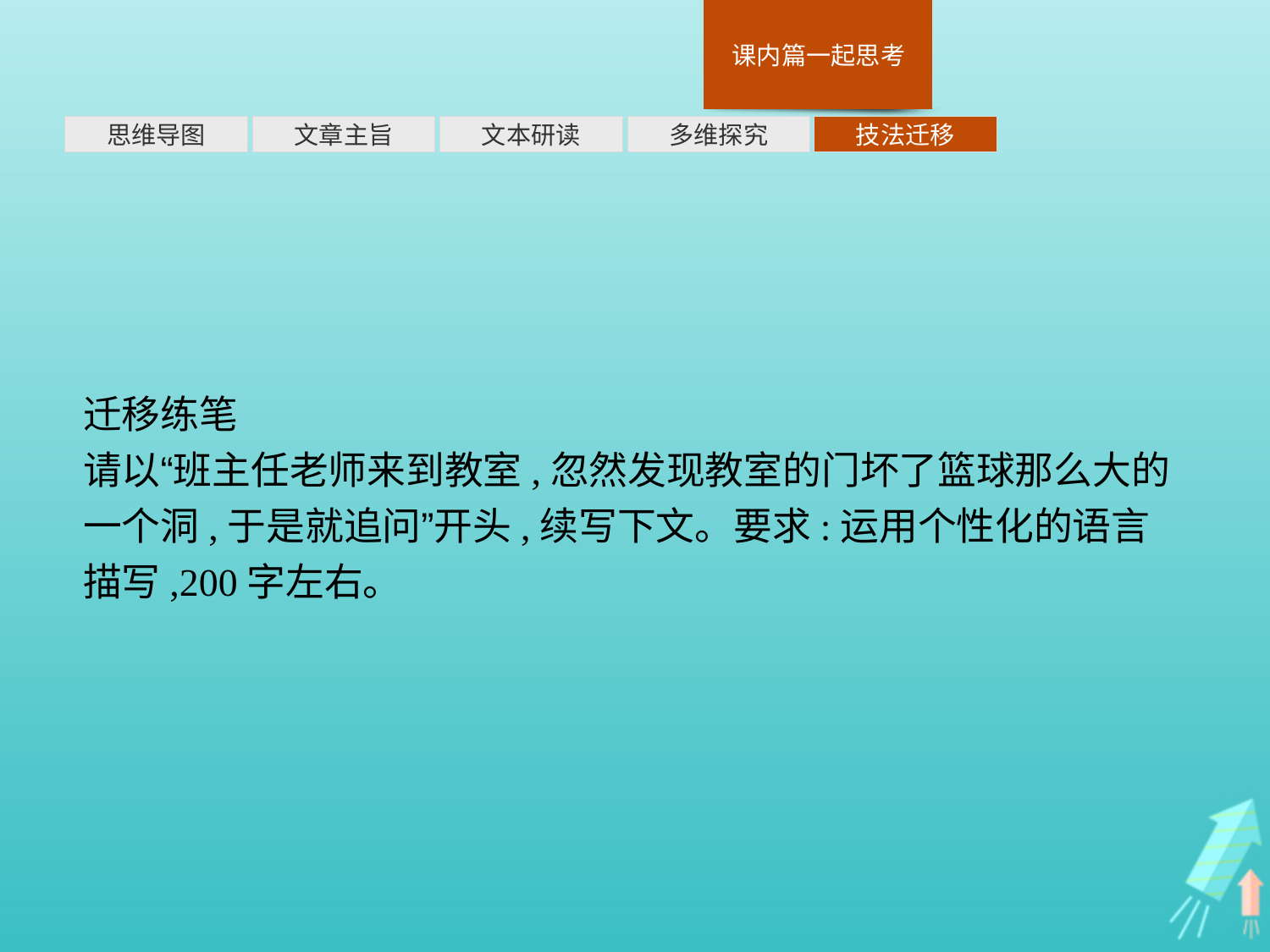

多维探究
思维导图
文章主旨
文本研读
技法迁移
迁移练笔
请以“班主任老师来到教室,忽然发现教室的门坏了篮球那么大的一个洞,于是就追问”开头,续写下文。要求:运用个性化的语言描写,200字左右。